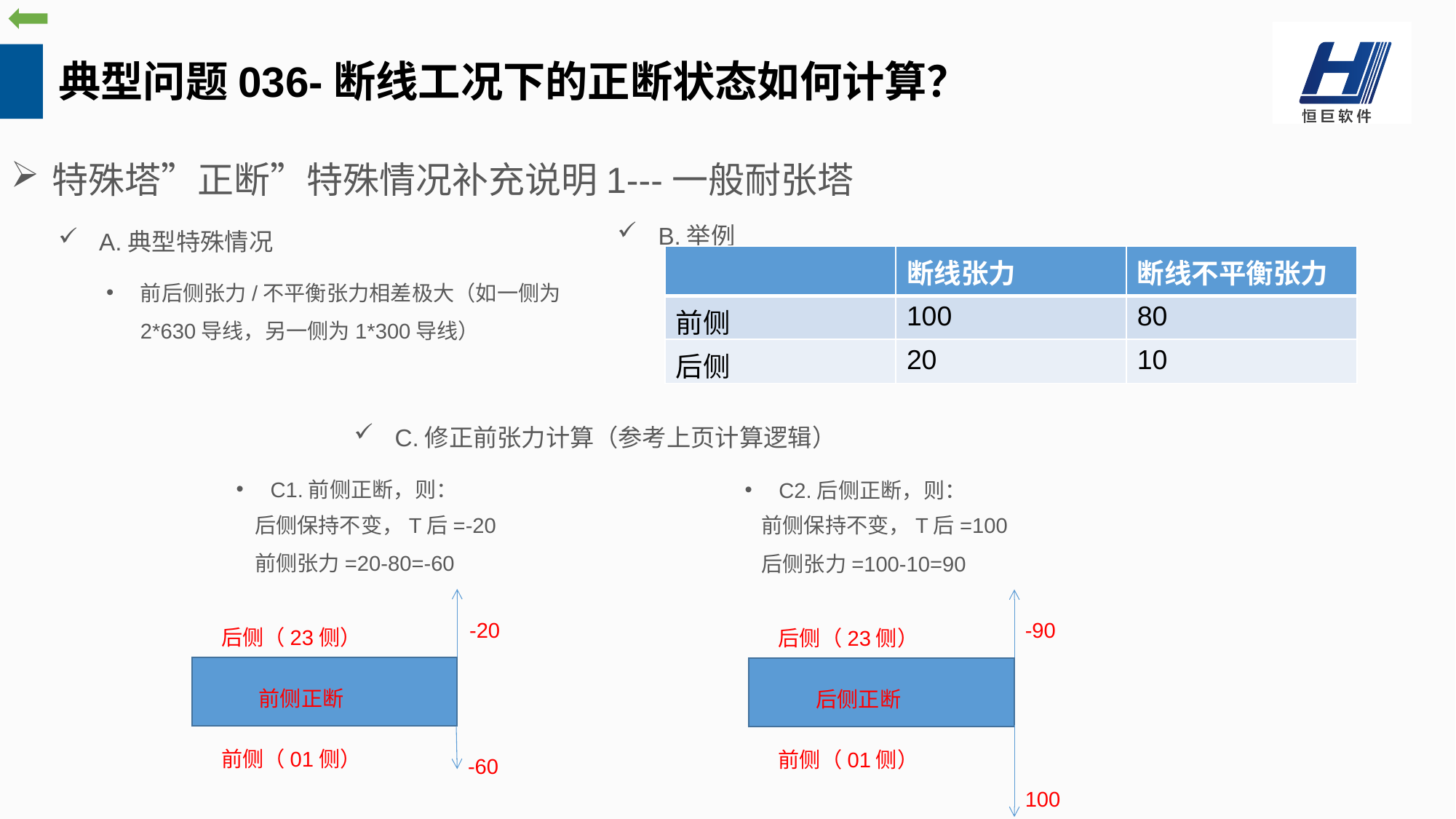

典型问题036-断线工况下的正断状态如何计算？
特殊塔”正断”特殊情况补充说明1---一般耐张塔
B.举例
A.典型特殊情况
|  | 断线张力 | 断线不平衡张力 |
| --- | --- | --- |
| 前侧 | 100 | 80 |
| 后侧 | 20 | 10 |
前后侧张力/不平衡张力相差极大（如一侧为2*630导线，另一侧为1*300导线）
C.修正前张力计算（参考上页计算逻辑）
C1.前侧正断，则：

C2.后侧正断，则：
      后侧保持不变，T后=-20
      前侧张力=20-80=-60
      前侧保持不变，T后=100
      后侧张力=100-10=90
-90
-20
后侧（23侧）
后侧（23侧）

前侧正断
后侧正断
前侧（01侧）
前侧（01侧）
-60
100